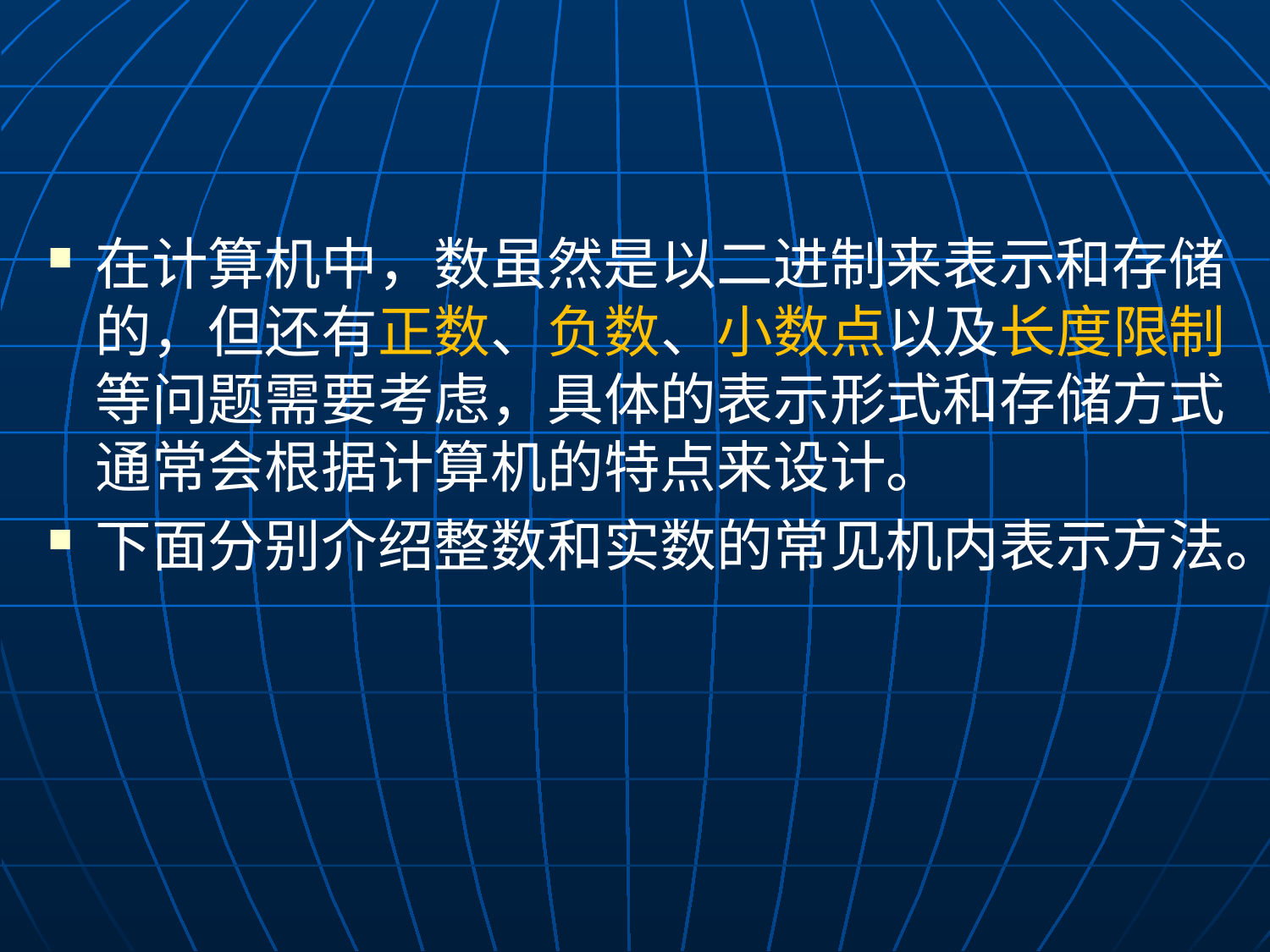

#
在计算机中，数虽然是以二进制来表示和存储的，但还有正数、负数、小数点以及长度限制等问题需要考虑，具体的表示形式和存储方式通常会根据计算机的特点来设计。
下面分别介绍整数和实数的常见机内表示方法。